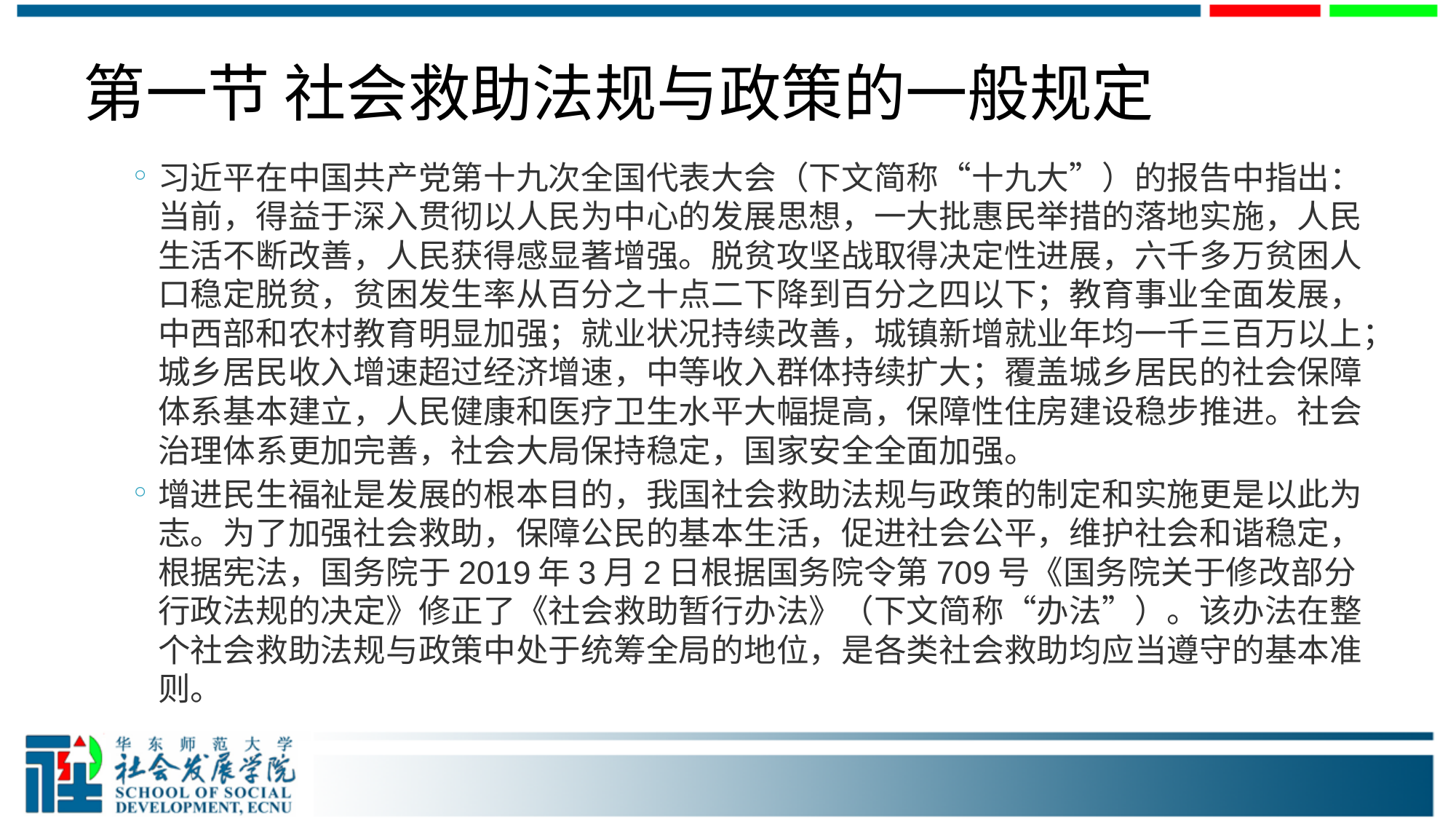

# 第一节 社会救助法规与政策的一般规定
习近平在中国共产党第十九次全国代表大会（下文简称“十九大”）的报告中指出：当前，得益于深入贯彻以人民为中心的发展思想，一大批惠民举措的落地实施，人民生活不断改善，人民获得感显著增强。脱贫攻坚战取得决定性进展，六千多万贫困人口稳定脱贫，贫困发生率从百分之十点二下降到百分之四以下；教育事业全面发展，中西部和农村教育明显加强；就业状况持续改善，城镇新增就业年均一千三百万以上；城乡居民收入增速超过经济增速，中等收入群体持续扩大；覆盖城乡居民的社会保障体系基本建立，人民健康和医疗卫生水平大幅提高，保障性住房建设稳步推进。社会治理体系更加完善，社会大局保持稳定，国家安全全面加强。
增进民生福祉是发展的根本目的，我国社会救助法规与政策的制定和实施更是以此为志。为了加强社会救助，保障公民的基本生活，促进社会公平，维护社会和谐稳定，根据宪法，国务院于2019年3月2日根据国务院令第709号《国务院关于修改部分行政法规的决定》修正了《社会救助暂行办法》（下文简称“办法”）。该办法在整个社会救助法规与政策中处于统筹全局的地位，是各类社会救助均应当遵守的基本准则。